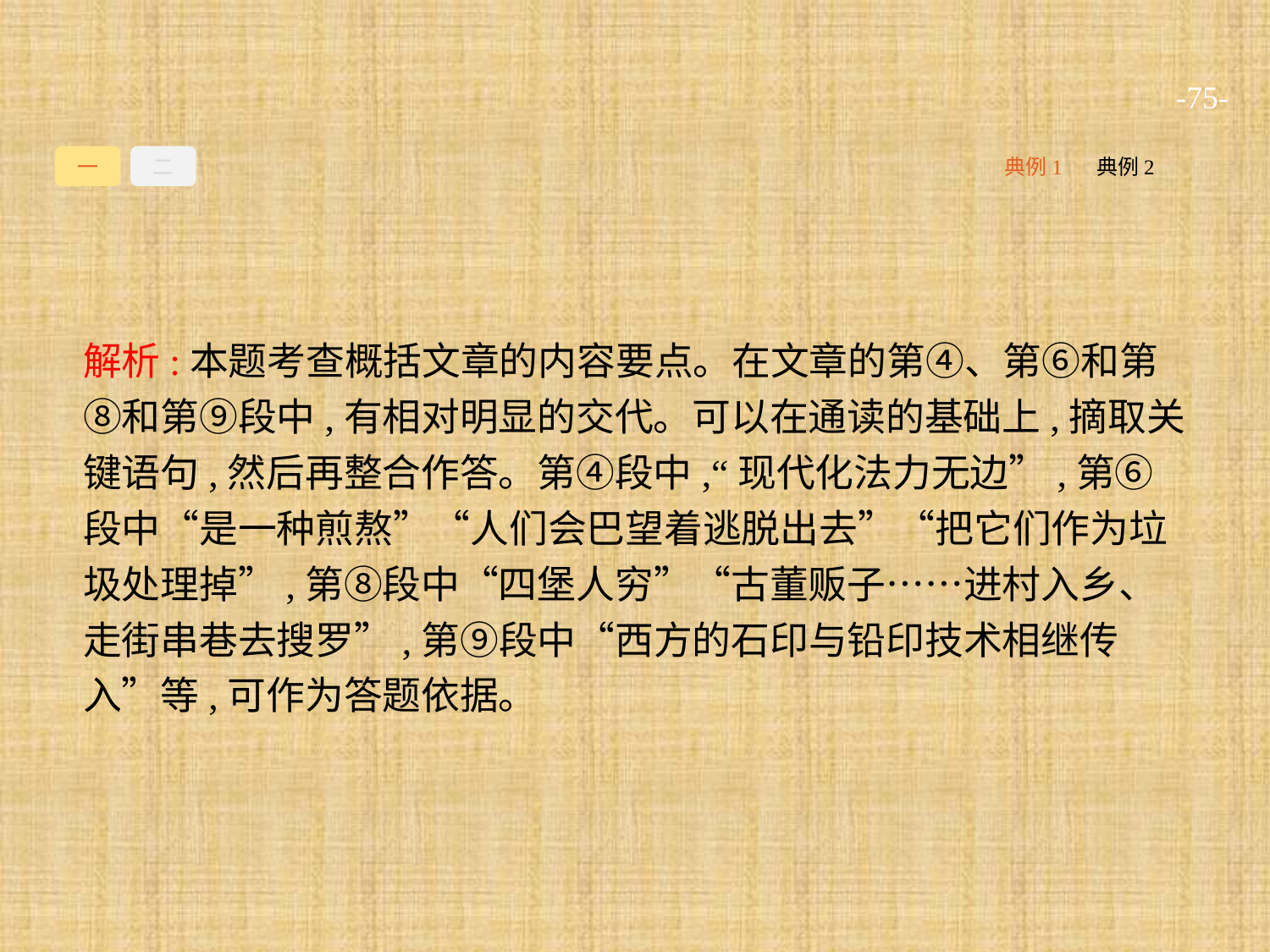

-75-
一
二
典例1
典例2
解析:本题考查概括文章的内容要点。在文章的第④、第⑥和第⑧和第⑨段中,有相对明显的交代。可以在通读的基础上,摘取关键语句,然后再整合作答。第④段中,“现代化法力无边”,第⑥段中“是一种煎熬”“人们会巴望着逃脱出去”“把它们作为垃圾处理掉”,第⑧段中“四堡人穷”“古董贩子……进村入乡、走街串巷去搜罗”,第⑨段中“西方的石印与铅印技术相继传入”等,可作为答题依据。